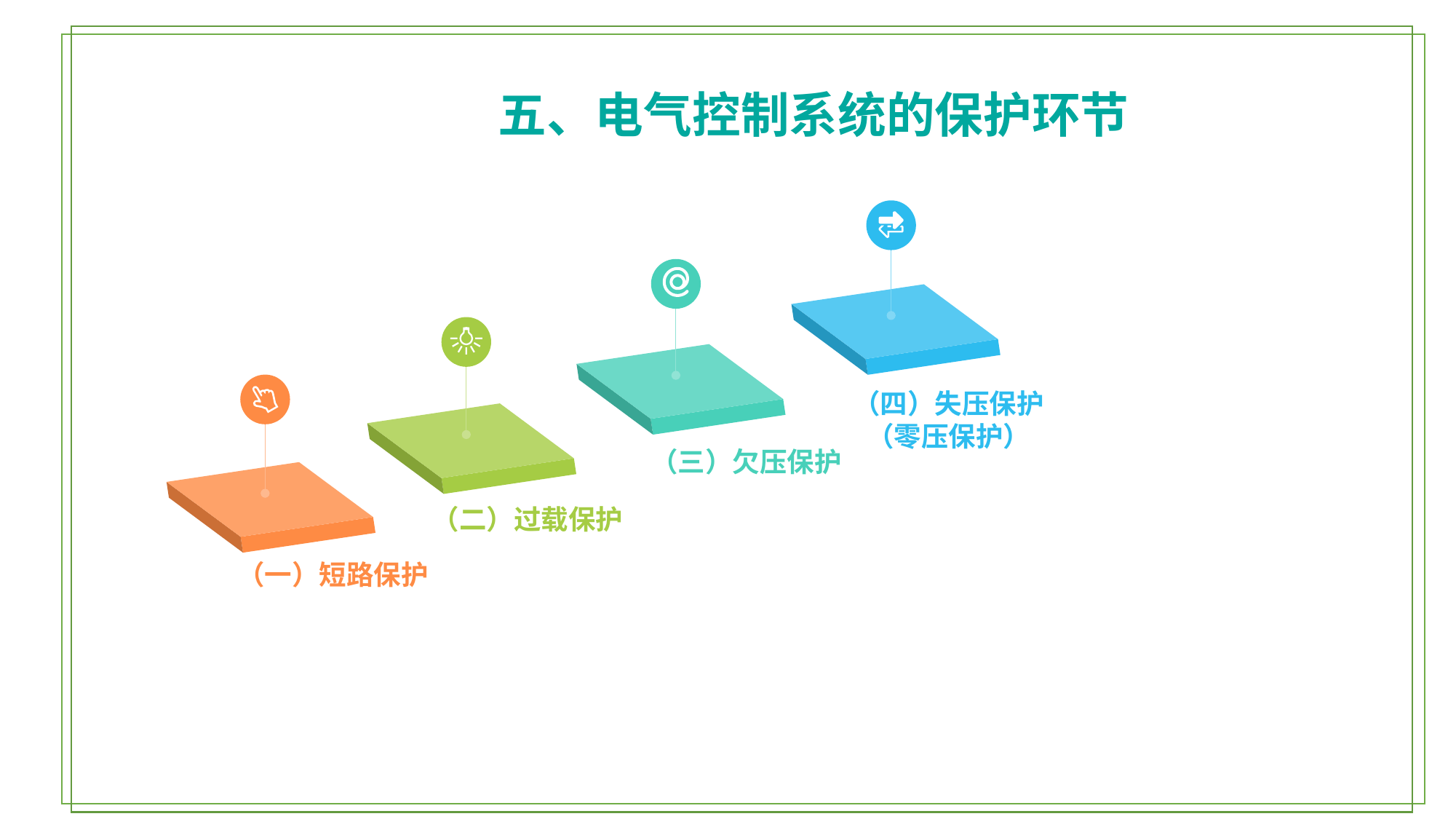

五、电气控制系统的保护环节

（四）失压保护（零压保护）

（三）欠压保护

（二）过载保护
（一）短路保护